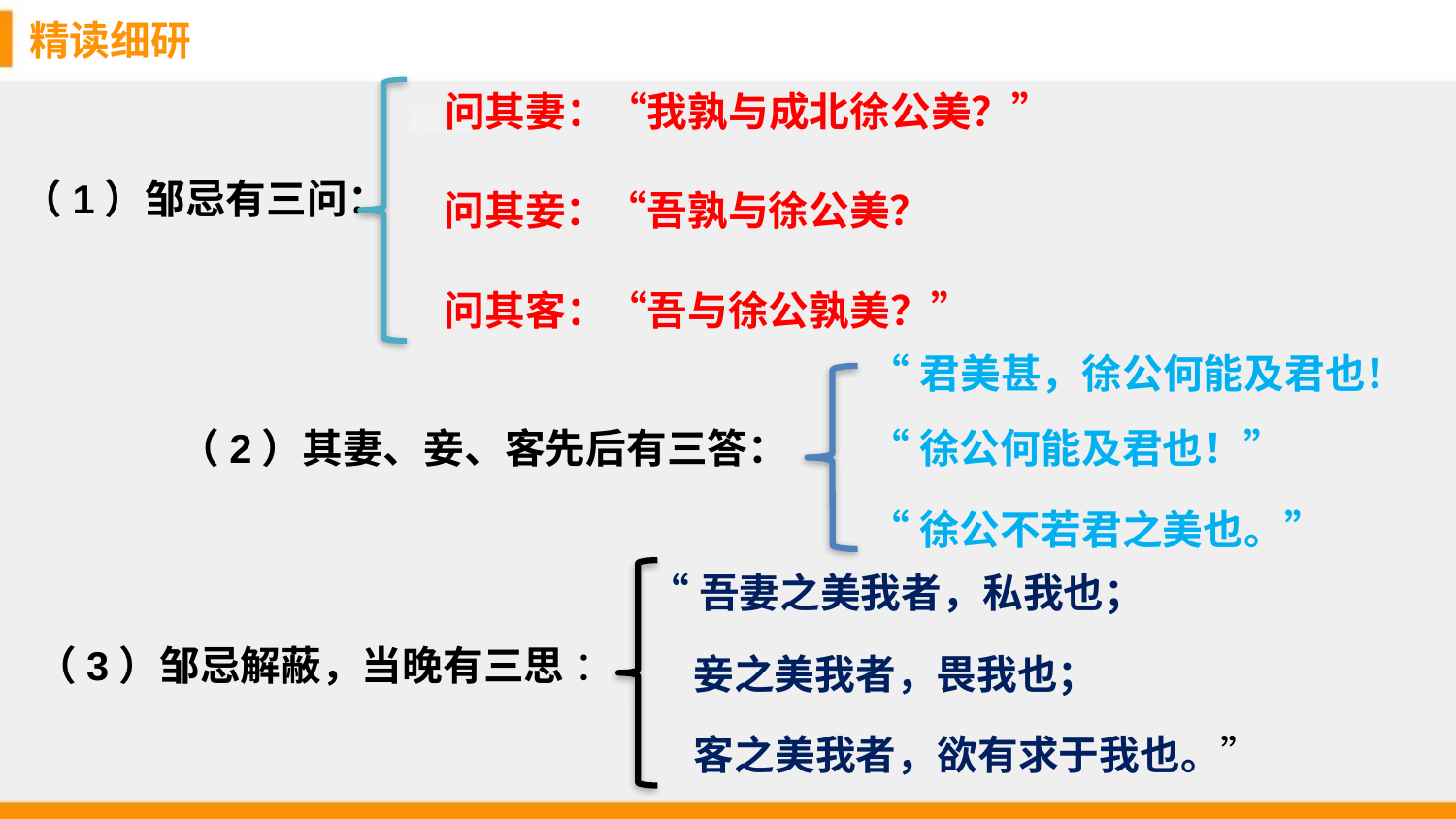

# 精读细研

问其妻：“我孰与成北徐公美？”
（1）邹忌有三问：
问其妾：“吾孰与徐公美？
问其客：“吾与徐公孰美？”
“君美甚，徐公何能及君也！

（2）其妻、妾、客先后有三答：
“徐公何能及君也！”
“徐公不若君之美也。”
“吾妻之美我者，私我也；

（3）邹忌解蔽，当晚有三思 ：
妾之美我者，畏我也；
客之美我者，欲有求于我也。”